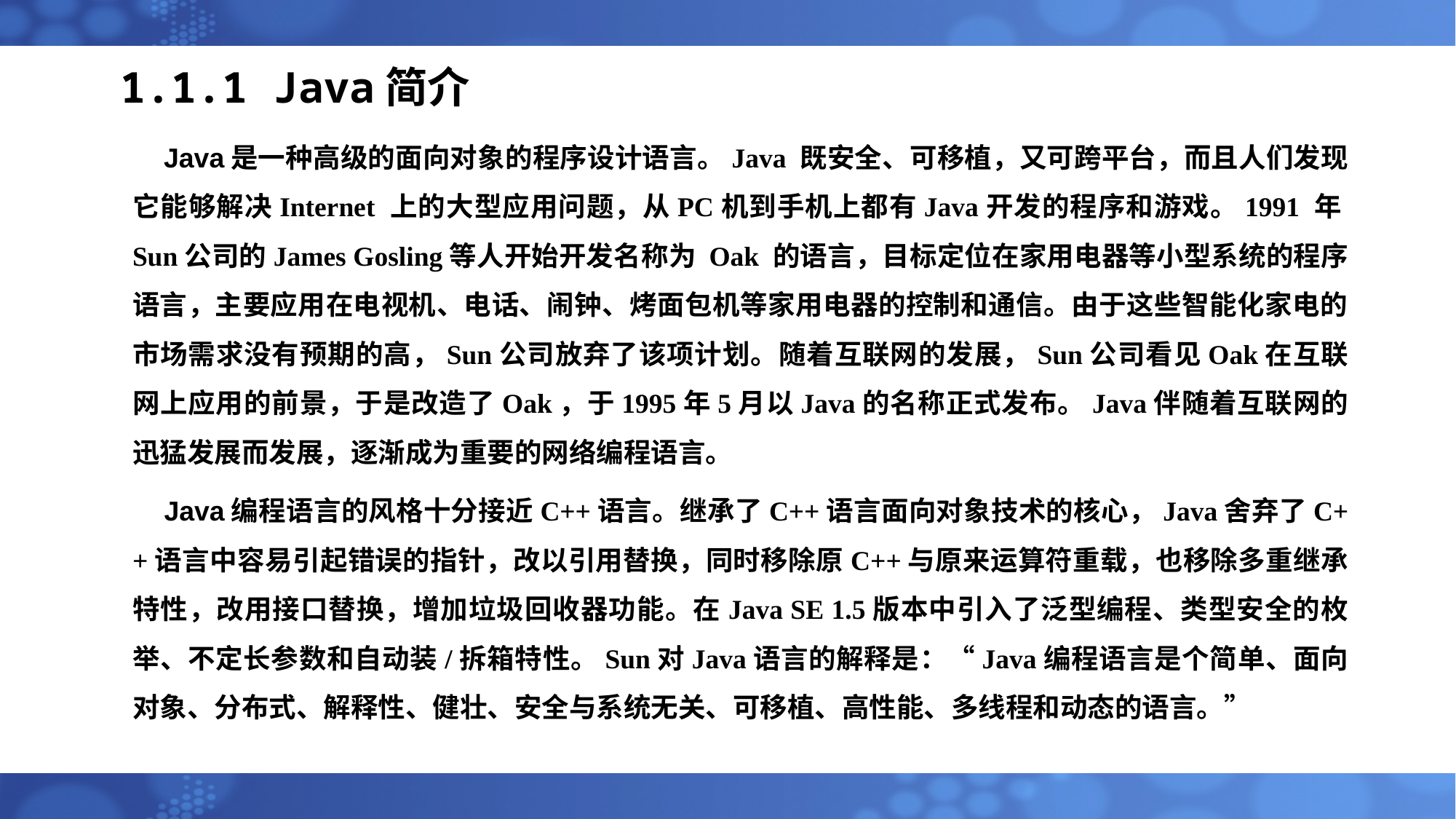

# 1.1.1 Java简介
    Java是一种高级的面向对象的程序设计语言。Java 既安全、可移植，又可跨平台，而且人们发现它能够解决Internet 上的大型应用问题，从PC机到手机上都有Java开发的程序和游戏。1991 年Sun公司的James Gosling等人开始开发名称为 Oak 的语言，目标定位在家用电器等小型系统的程序语言，主要应用在电视机、电话、闹钟、烤面包机等家用电器的控制和通信。由于这些智能化家电的市场需求没有预期的高，Sun公司放弃了该项计划。随着互联网的发展，Sun公司看见Oak在互联网上应用的前景，于是改造了Oak，于1995年5月以Java的名称正式发布。Java伴随着互联网的迅猛发展而发展，逐渐成为重要的网络编程语言。
    Java编程语言的风格十分接近C++语言。继承了C++语言面向对象技术的核心，Java舍弃了C++语言中容易引起错误的指针，改以引用替换，同时移除原C++与原来运算符重载，也移除多重继承特性，改用接口替换，增加垃圾回收器功能。在Java SE 1.5版本中引入了泛型编程、类型安全的枚举、不定长参数和自动装/拆箱特性。Sun对Java语言的解释是：“Java编程语言是个简单、面向对象、分布式、解释性、健壮、安全与系统无关、可移植、高性能、多线程和动态的语言。”